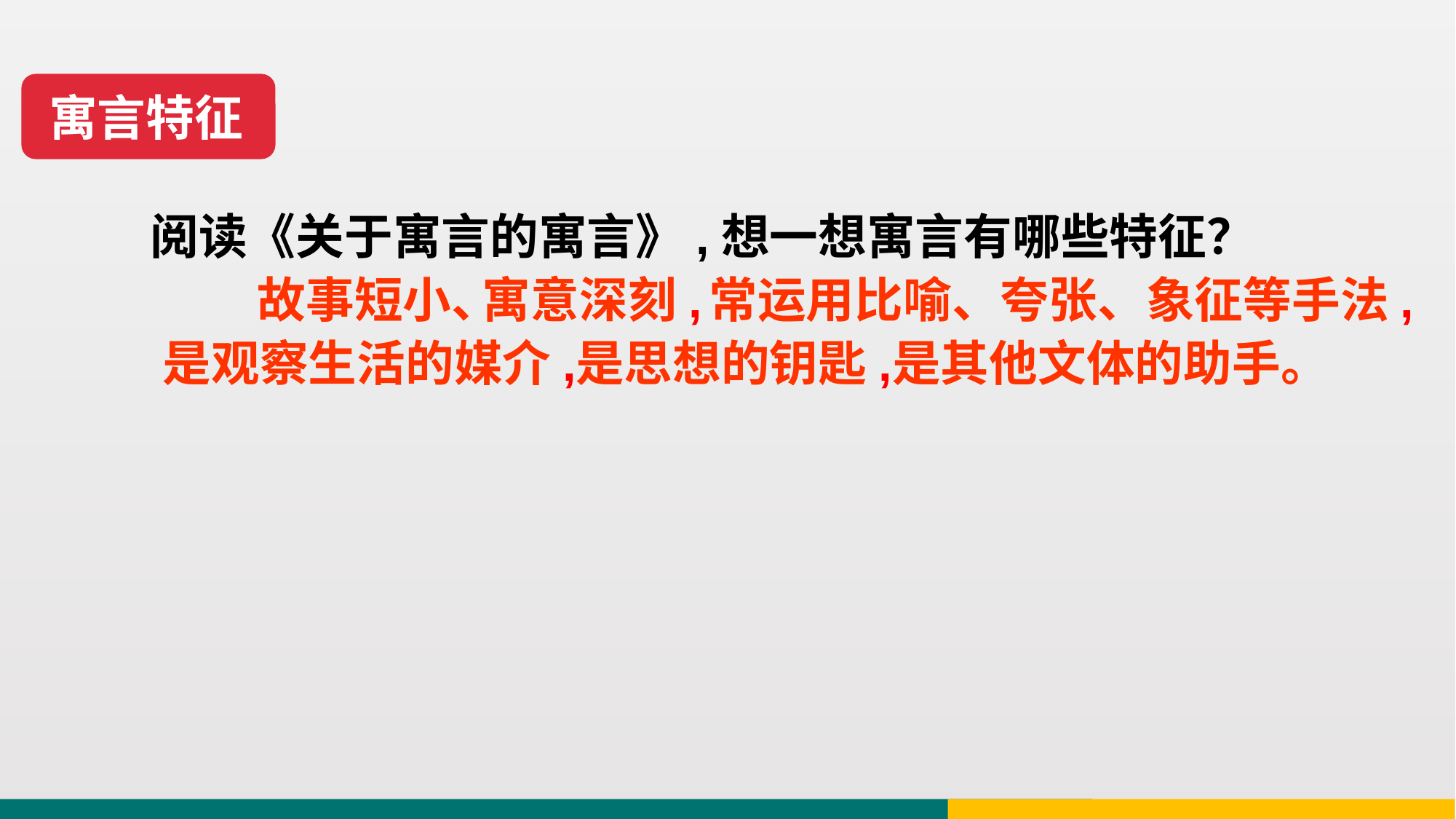

寓言特征
阅读《关于寓言的寓言》,想一想寓言有哪些特征？
故事短小、
寓意深刻,
常运用比喻、夸张、象征等手法,
是观察生活的媒介,
是思想的钥匙,
是其他文体的助手。